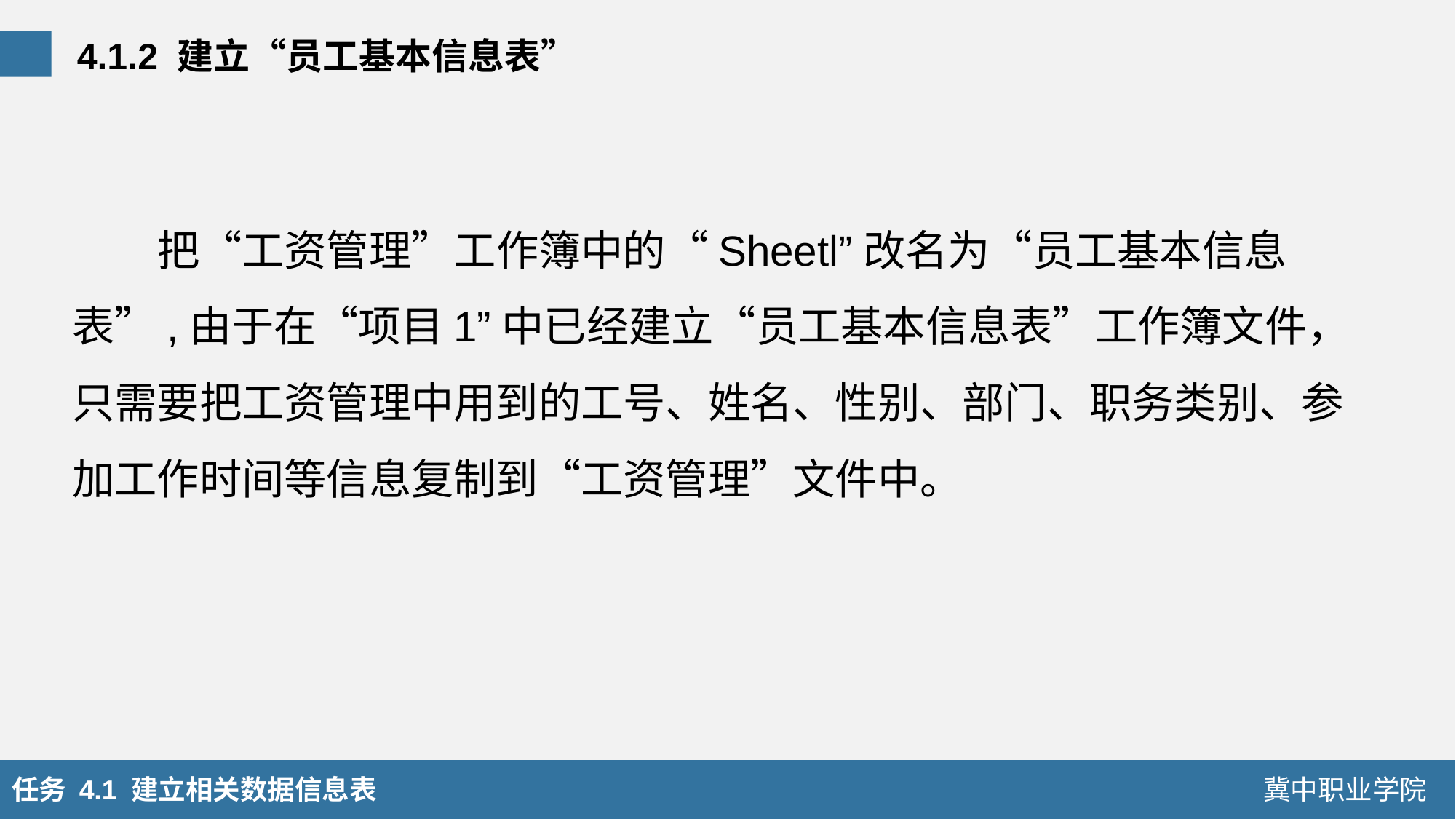

4.1.2 建立“员工基本信息表”
把“工资管理”工作簿中的“Sheetl”改名为“员工基本信息表”,由于在“项目1”中已经建立“员工基本信息表”工作簿文件，只需要把工资管理中用到的工号、姓名、性别、部门、职务类别、参加工作时间等信息复制到“工资管理”文件中。

任务 4.1 建立相关数据信息表
冀中职业学院